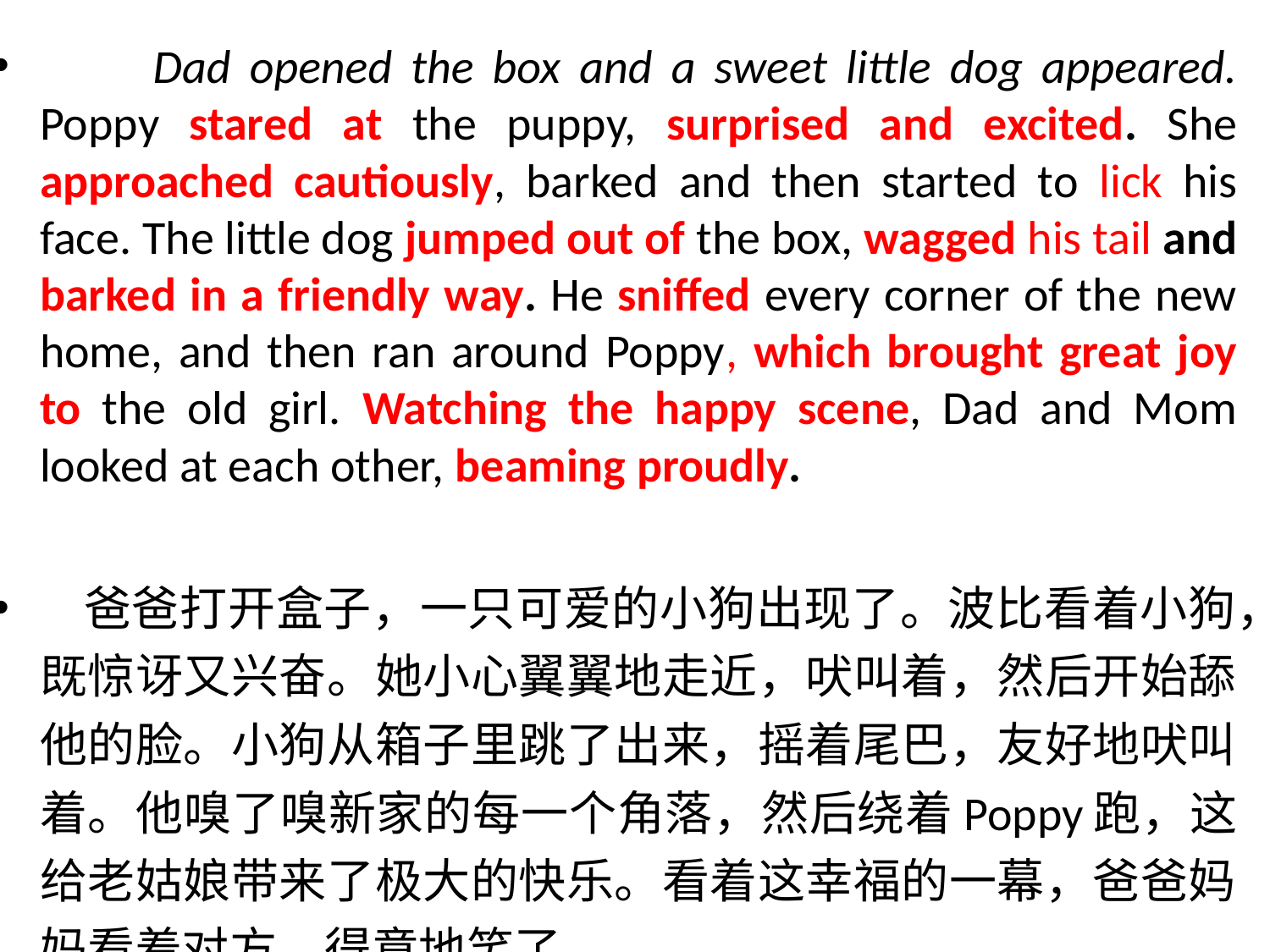

Dad opened the box and a sweet little dog appeared. Poppy stared at the puppy, surprised and excited. She approached cautiously, barked and then started to lick his face. The little dog jumped out of the box, wagged his tail and barked in a friendly way. He sniffed every corner of the new home, and then ran around Poppy, which brought great joy to the old girl. Watching the happy scene, Dad and Mom looked at each other, beaming proudly.

   爸爸打开盒子，一只可爱的小狗出现了。波比看着小狗，既惊讶又兴奋。她小心翼翼地走近，吠叫着，然后开始舔他的脸。小狗从箱子里跳了出来，摇着尾巴，友好地吠叫着。他嗅了嗅新家的每一个角落，然后绕着Poppy跑，这给老姑娘带来了极大的快乐。看着这幸福的一幕，爸爸妈妈看着对方，得意地笑了。